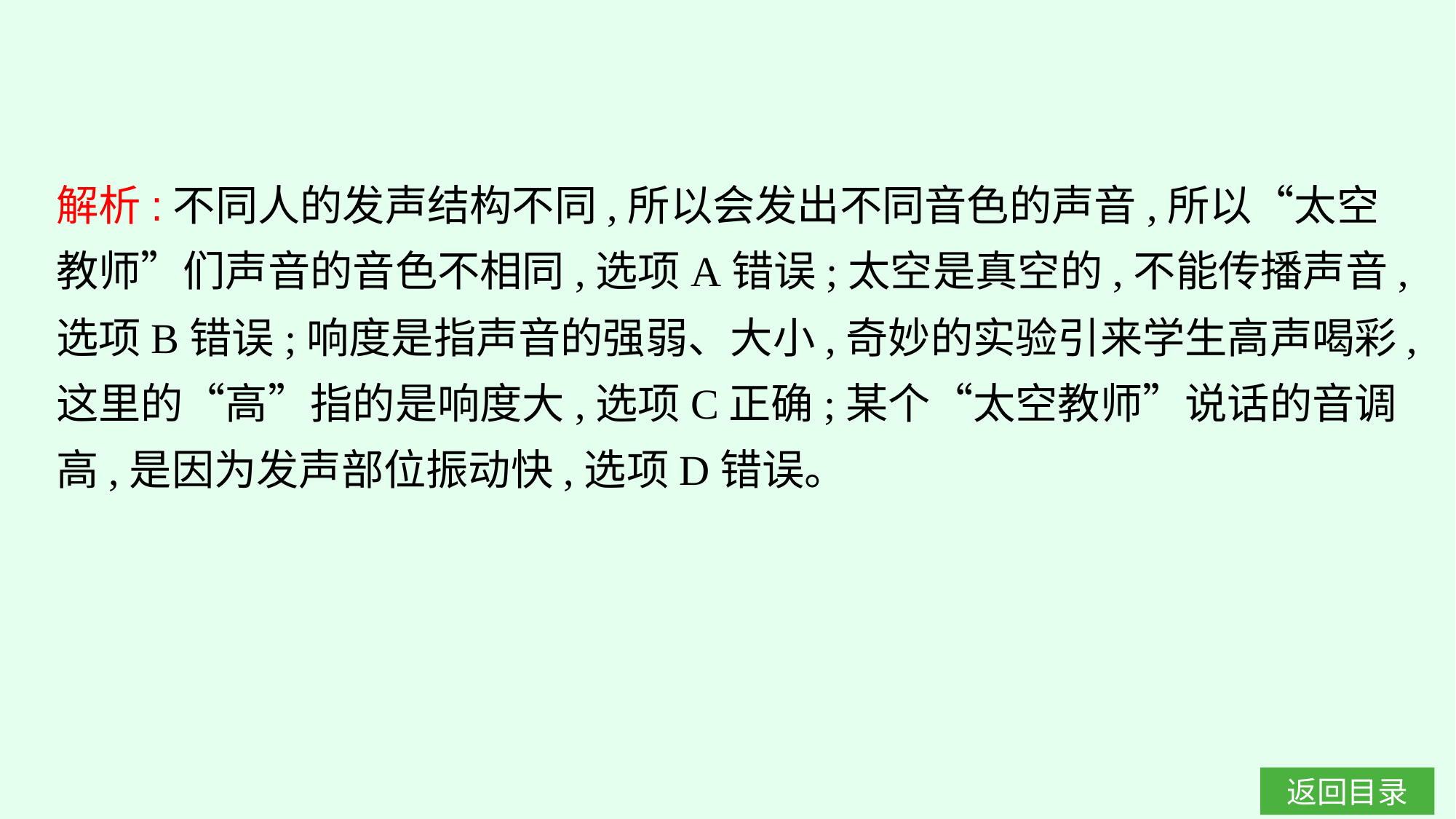

解析:不同人的发声结构不同,所以会发出不同音色的声音,所以“太空教师”们声音的音色不相同,选项A错误;太空是真空的,不能传播声音,选项B错误;响度是指声音的强弱、大小,奇妙的实验引来学生高声喝彩,这里的“高”指的是响度大,选项C正确;某个“太空教师”说话的音调高,是因为发声部位振动快,选项D错误。